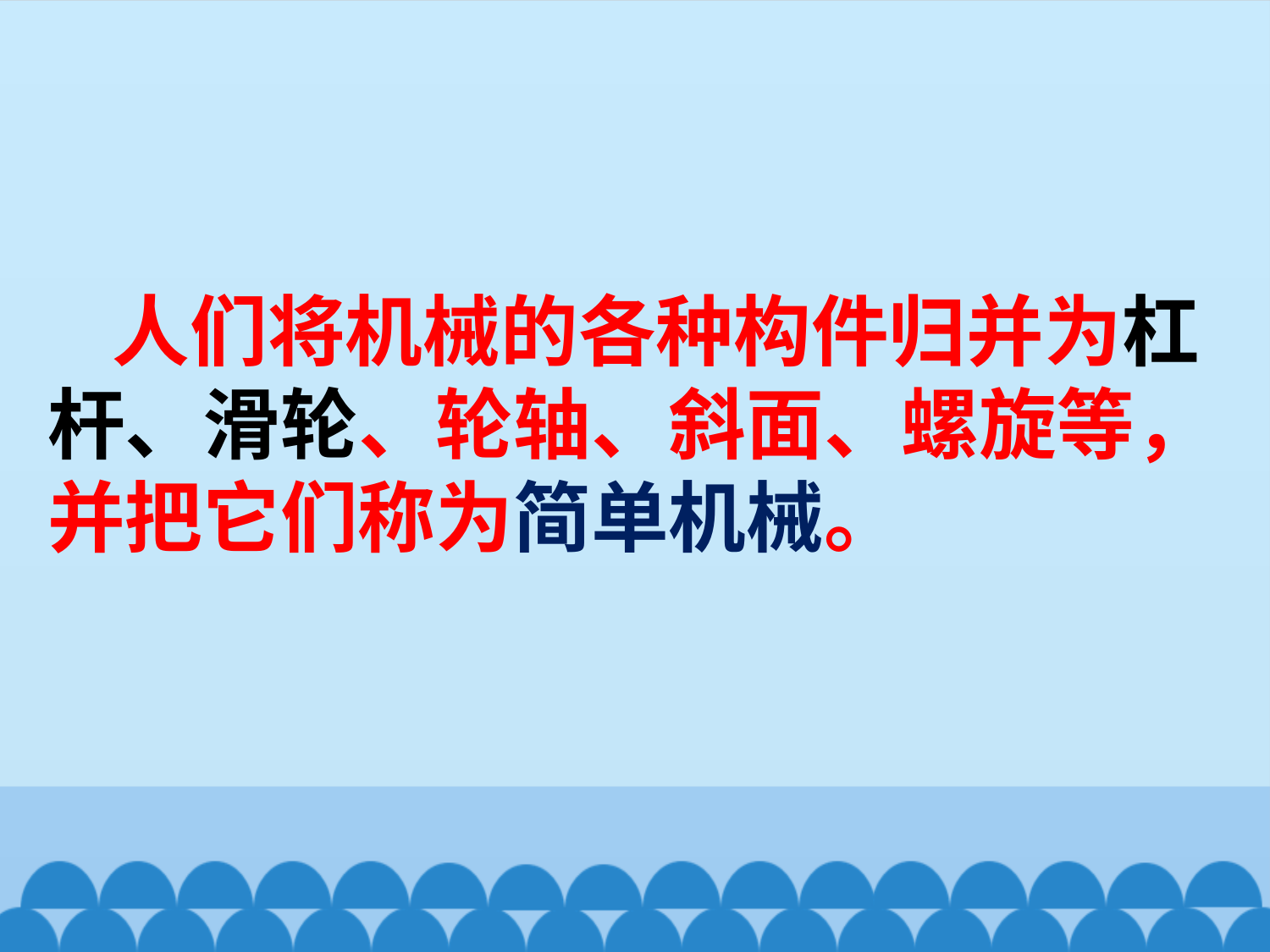

人们将机械的各种构件归并为杠杆、滑轮、轮轴、斜面、螺旋等，并把它们称为简单机械。